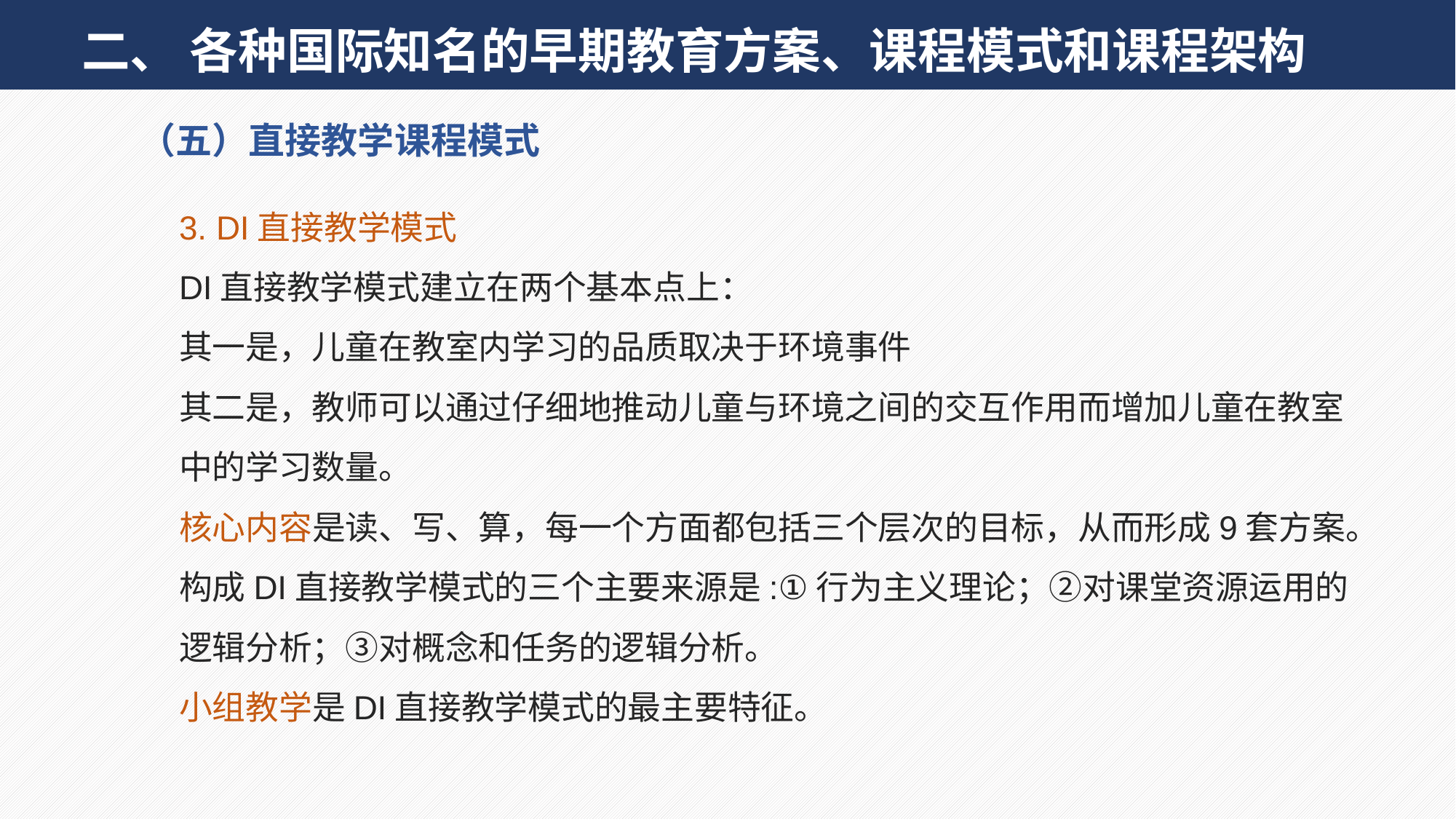

二、 各种国际知名的早期教育方案、课程模式和课程架构
（五）直接教学课程模式
3. DI直接教学模式
DI直接教学模式建立在两个基本点上：
其一是，儿童在教室内学习的品质取决于环境事件
其二是，教师可以通过仔细地推动儿童与环境之间的交互作用而增加儿童在教室中的学习数量。
核心内容是读、写、算，每一个方面都包括三个层次的目标，从而形成9套方案。
构成DI直接教学模式的三个主要来源是:①行为主义理论；②对课堂资源运用的逻辑分析；③对概念和任务的逻辑分析。
小组教学是DI直接教学模式的最主要特征。